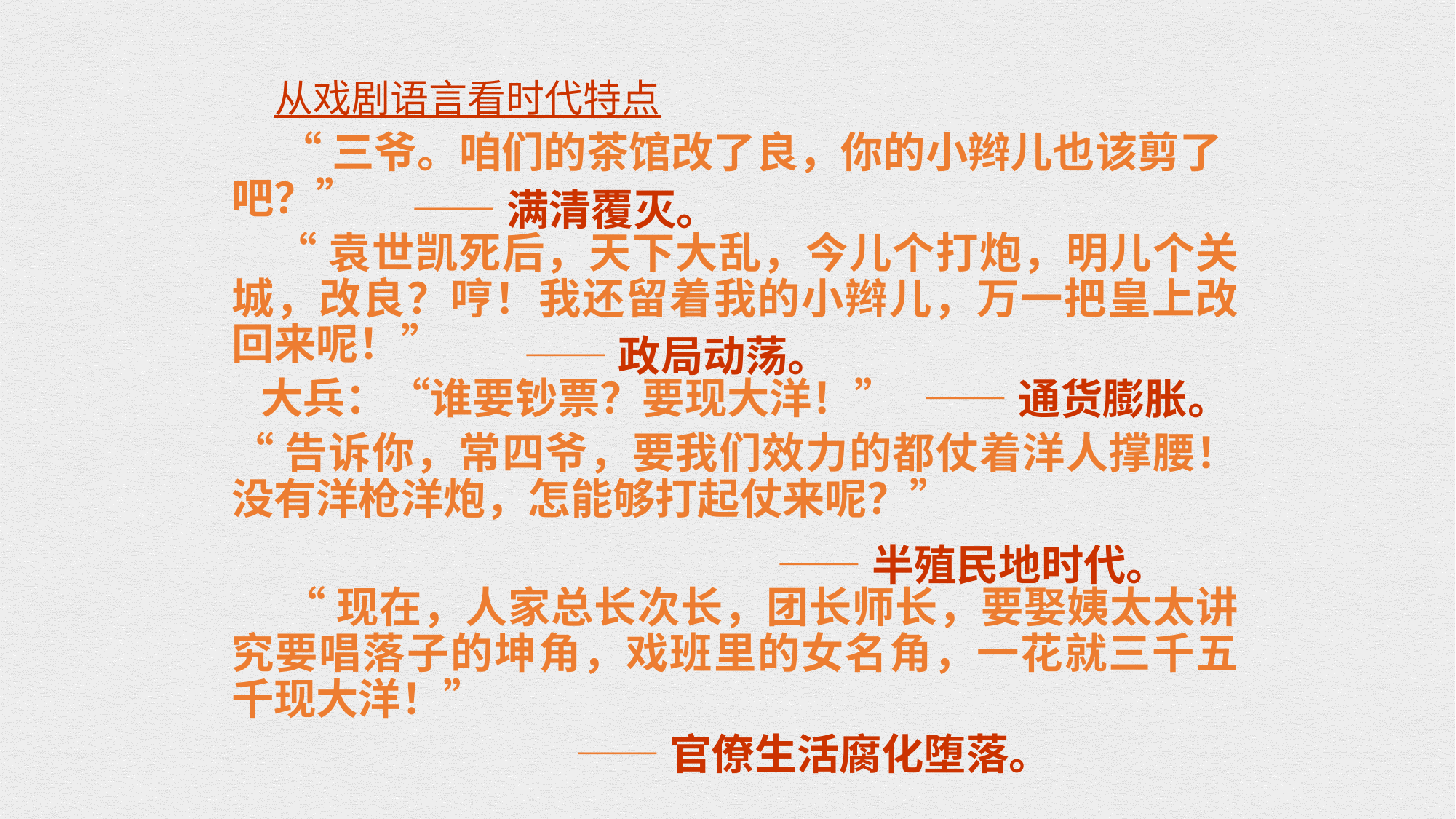

# 从戏剧语言看时代特点
     “三爷。咱们的茶馆改了良，你的小辫儿也该剪了吧？”
    “袁世凯死后，天下大乱，今儿个打炮，明儿个关城，改良？哼！我还留着我的小辫儿，万一把皇上改回来呢！”
  大兵：“谁要钞票？要现大洋！”
“告诉你，常四爷，要我们效力的都仗着洋人撑腰！没有洋枪洋炮，怎能够打起仗来呢？”

     “现在，人家总长次长，团长师长，要娶姨太太讲究要唱落子的坤角，戏班里的女名角，一花就三千五千现大洋！”
——满清覆灭。
——政局动荡。
——通货膨胀。
    ——半殖民地时代。

——官僚生活腐化堕落。